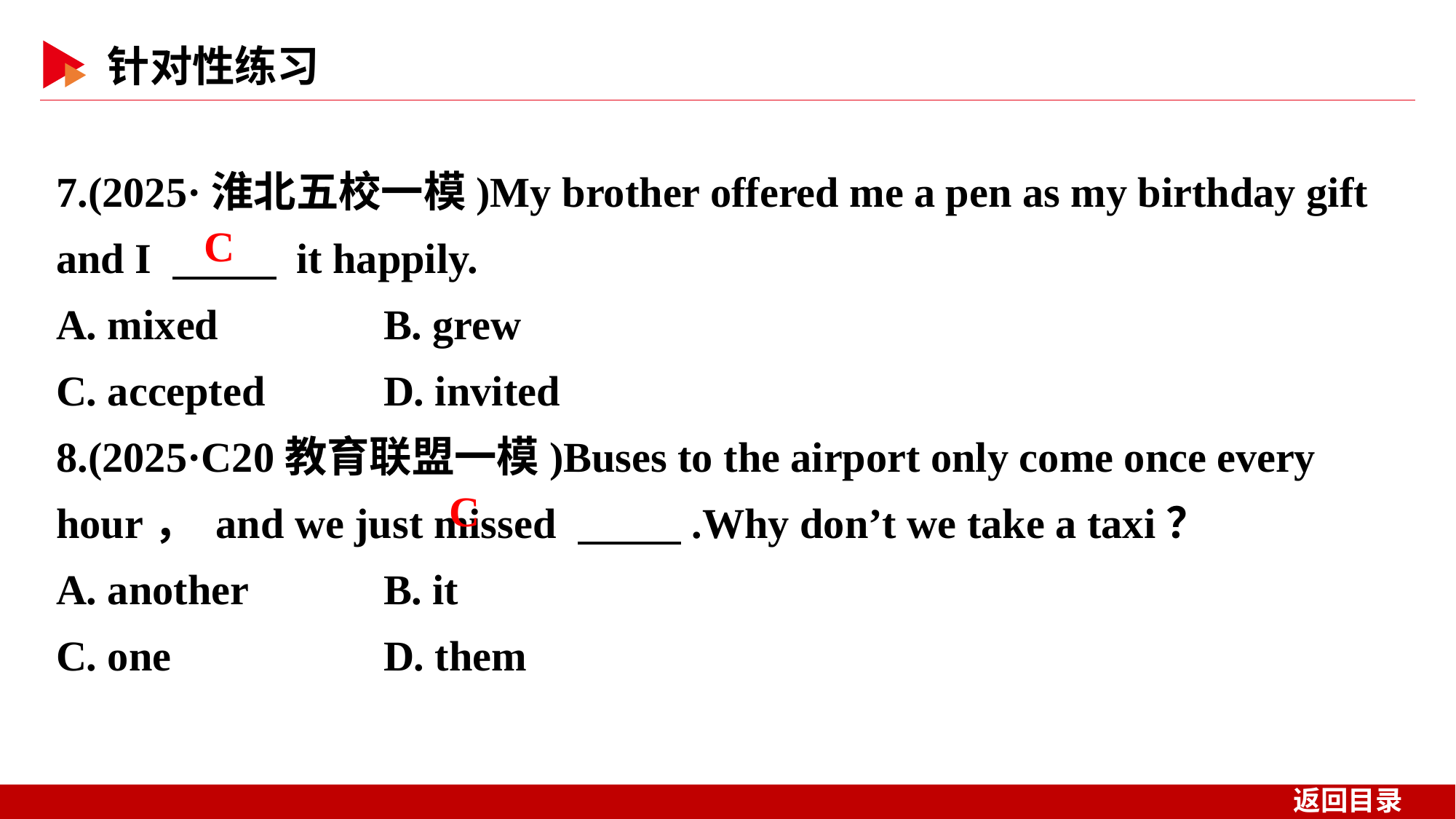

7.(2025·淮北五校一模)My brother offered me a pen as my birthday gift and I 　  　 it happily.
A. mixed          	B. grew
C. accepted         	D. invited
8.(2025·C20教育联盟一模)Buses to the airport only come once every hour， and we just missed 　  　.Why don’t we take a taxi？
A. another       	B. it
C. one                	D. them
C
C